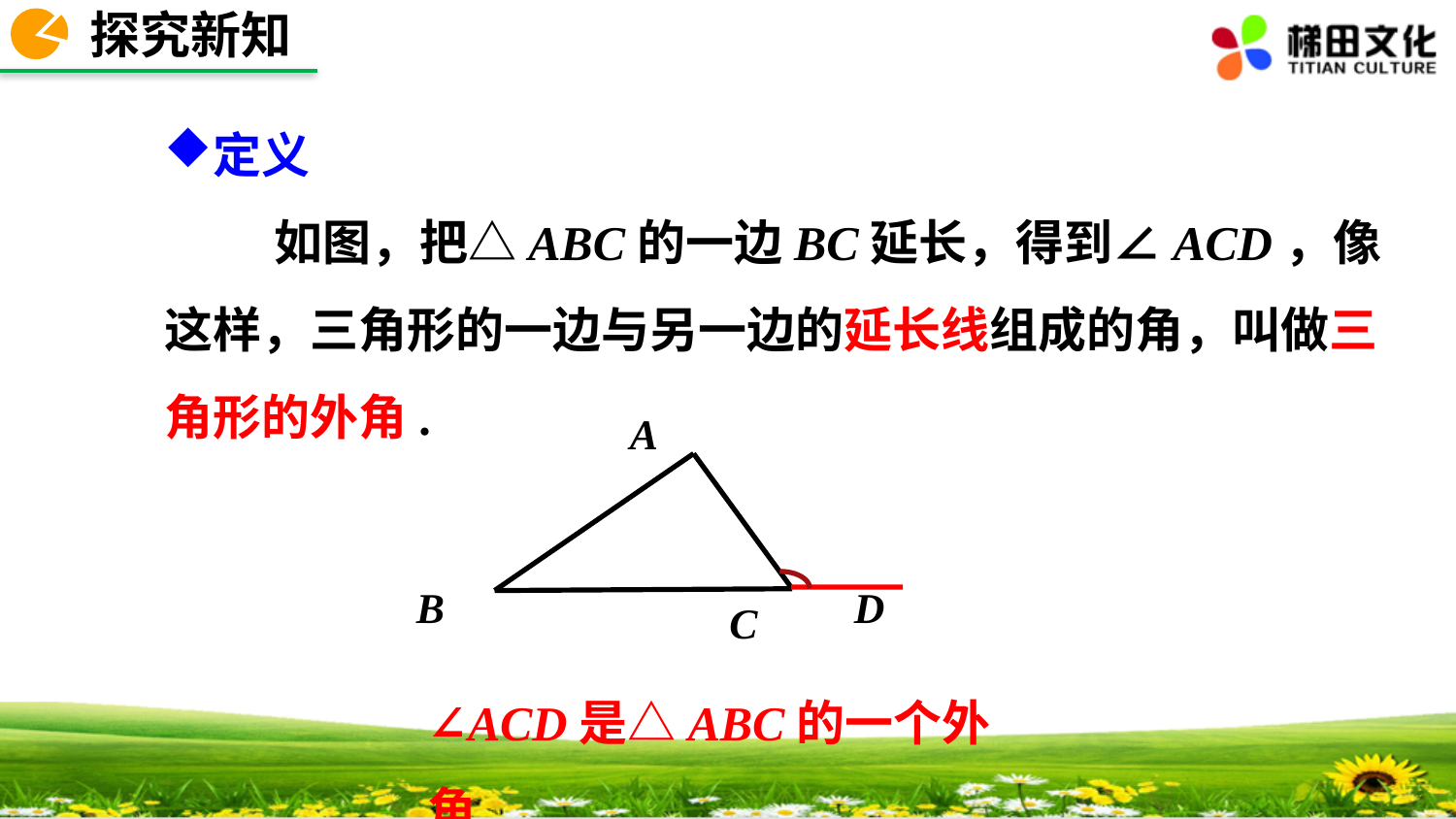

探究新知

定义
         如图，把△ABC的一边BC延长，得到∠ACD，像这样，三角形的一边与另一边的延长线组成的角，叫做三角形的外角.
A

D
B

C
∠ACD是△ABC的一个外角.